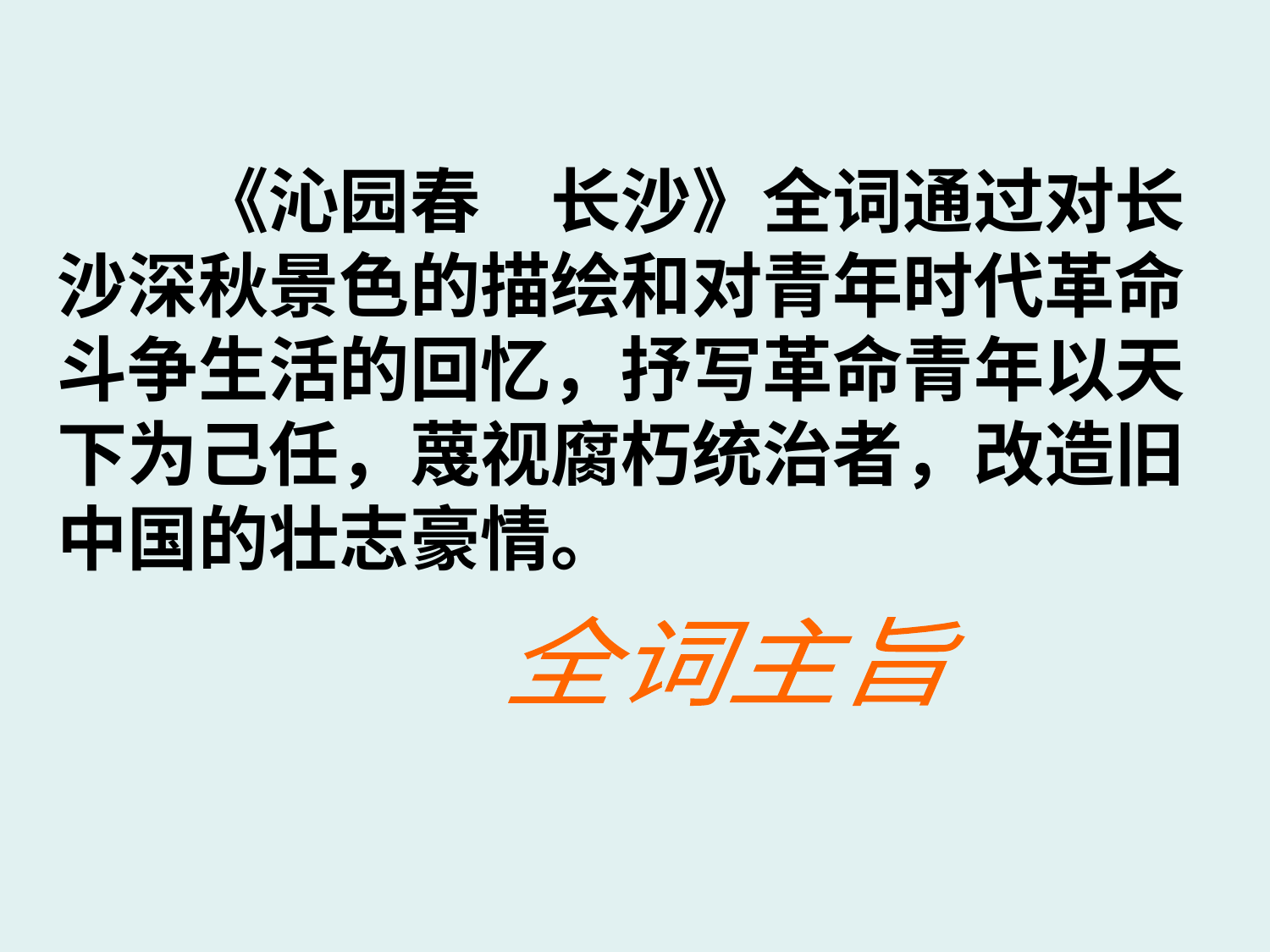

《沁园春　长沙》全词通过对长沙深秋景色的描绘和对青年时代革命斗争生活的回忆，抒写革命青年以天下为己任，蔑视腐朽统治者，改造旧中国的壮志豪情。
全词主旨